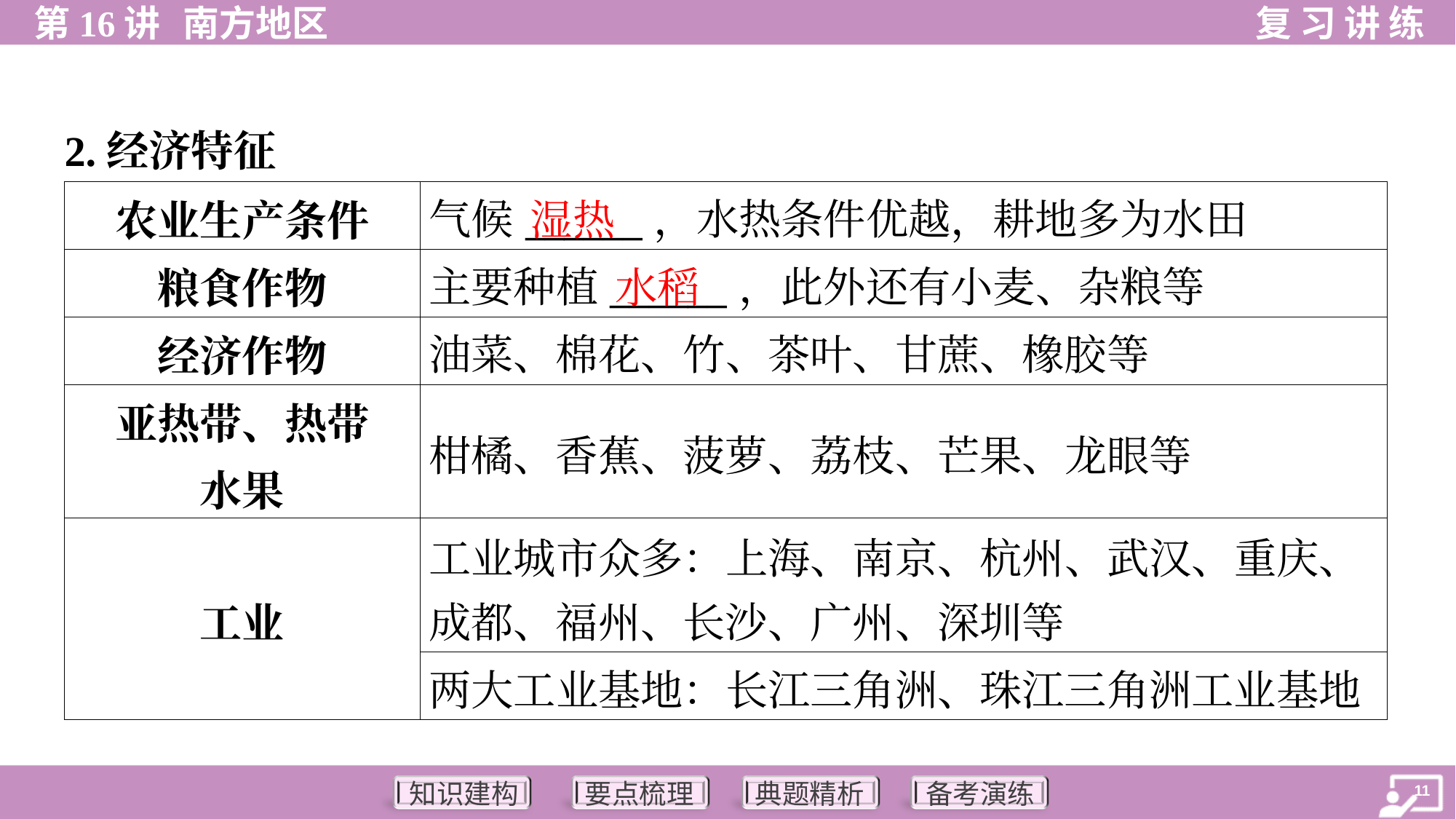

2.经济特征
湿热
| 农业生产条件 | 气候\_\_\_\_\_\_，水热条件优越，耕地多为水田 |
| --- | --- |
| 粮食作物 | 主要种植\_\_\_\_\_\_，此外还有小麦、杂粮等 |
| 经济作物 | 油菜、棉花、竹、茶叶、甘蔗、橡胶等 |
| 亚热带、热带 水果 | 柑橘、香蕉、菠萝、荔枝、芒果、龙眼等 |
| 工业 | 工业城市众多：上海、南京、杭州、武汉、重庆、 成都、福州、长沙、广州、深圳等 |
|  | 两大工业基地：长江三角洲、珠江三角洲工业基地 |
水稻